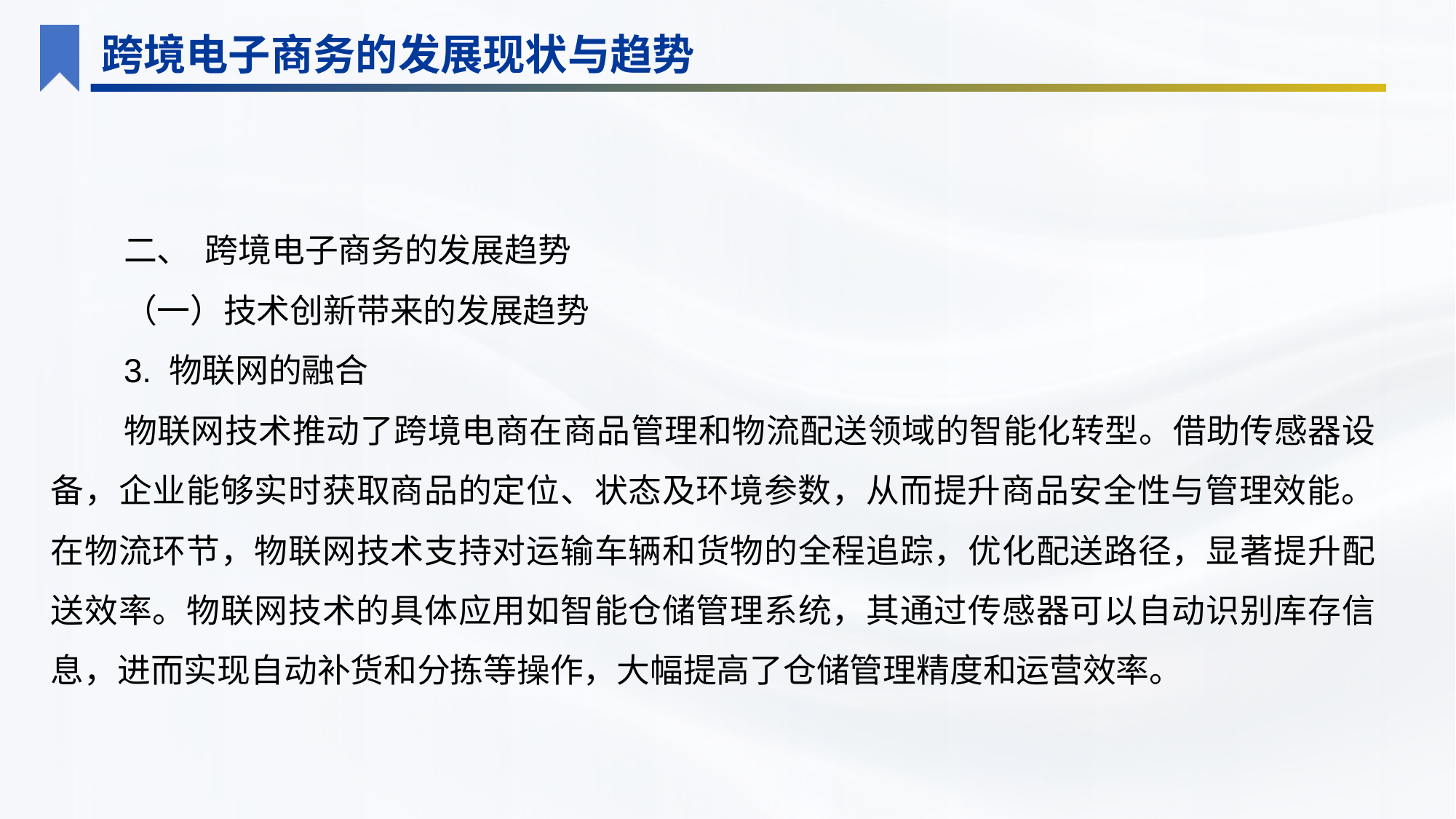

跨境电子商务的发展现状与趋势
二、  跨境电子商务的发展趋势
（一）技术创新带来的发展趋势
3. 物联网的融合
物联网技术推动了跨境电商在商品管理和物流配送领域的智能化转型。借助传感器设备，企业能够实时获取商品的定位、状态及环境参数，从而提升商品安全性与管理效能。在物流环节，物联网技术支持对运输车辆和货物的全程追踪，优化配送路径，显著提升配送效率。物联网技术的具体应用如智能仓储管理系统，其通过传感器可以自动识别库存信息，进而实现自动补货和分拣等操作，大幅提高了仓储管理精度和运营效率。